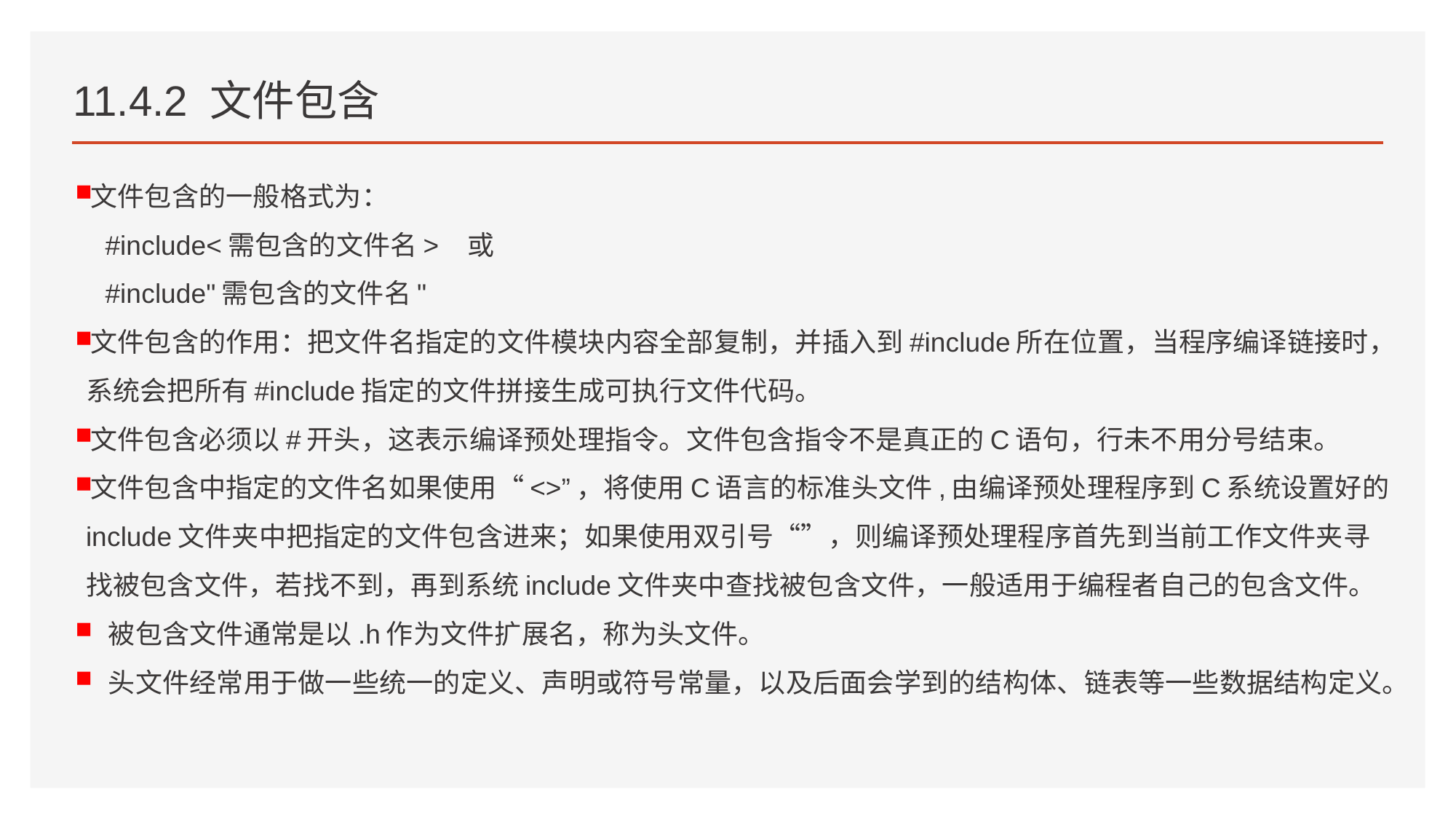

# 11.4.2 文件包含
文件包含的一般格式为：
    #include<需包含的文件名>   或
    #include"需包含的文件名"
文件包含的作用：把文件名指定的文件模块内容全部复制，并插入到#include所在位置，当程序编译链接时，系统会把所有#include指定的文件拼接生成可执行文件代码。
文件包含必须以#开头，这表示编译预处理指令。文件包含指令不是真正的C语句，行未不用分号结束。
文件包含中指定的文件名如果使用“<>”，将使用C语言的标准头文件,由编译预处理程序到C系统设置好的include文件夹中把指定的文件包含进来；如果使用双引号“”，则编译预处理程序首先到当前工作文件夹寻找被包含文件，若找不到，再到系统include文件夹中查找被包含文件，一般适用于编程者自己的包含文件。
  被包含文件通常是以.h作为文件扩展名，称为头文件。
  头文件经常用于做一些统一的定义、声明或符号常量，以及后面会学到的结构体、链表等一些数据结构定义。